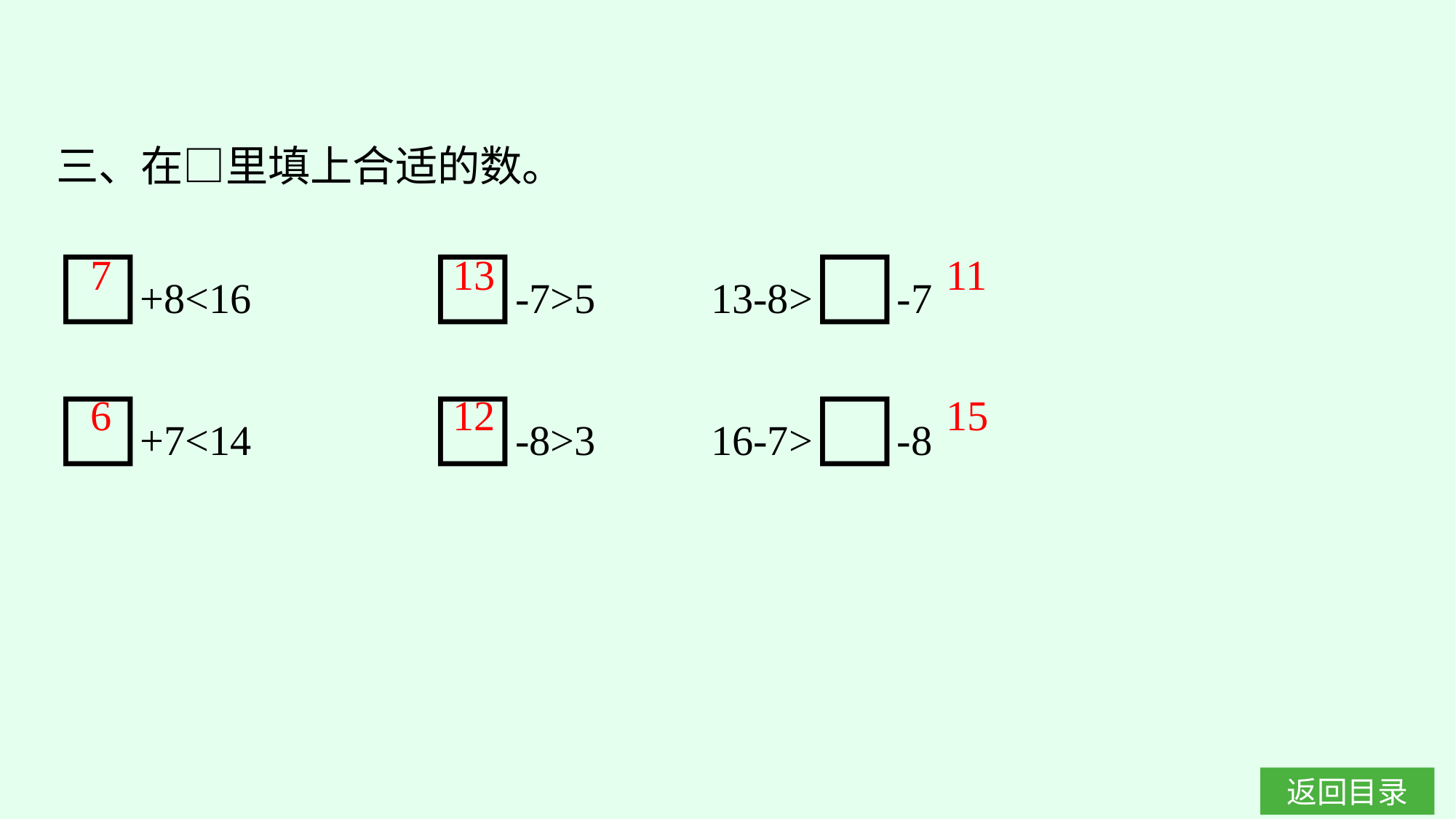

三、在□里填上合适的数。
□+8<16		□-7>5		13-8>□-7
□+7<14		□-8>3		16-7>□-8
7
13
11
6
12
15